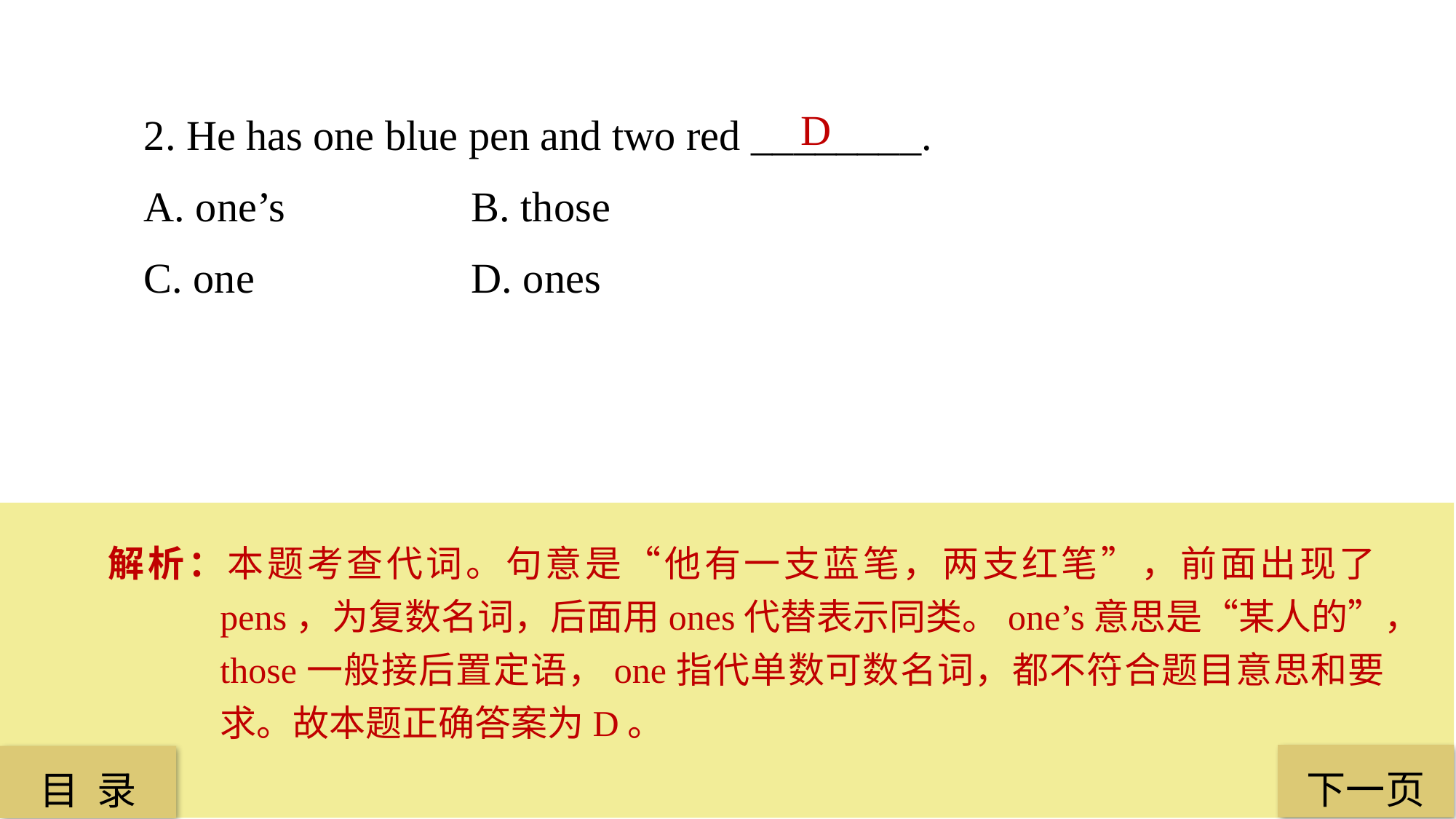

2. He has one blue pen and two red ________.
A. one’s 		B. those
C. one 		D. ones
D
解析：本题考查代词。句意是“他有一支蓝笔，两支红笔”，前面出现了pens，为复数名词，后面用ones代替表示同类。one’s意思是“某人的”，those一般接后置定语，one指代单数可数名词，都不符合题目意思和要求。故本题正确答案为D。